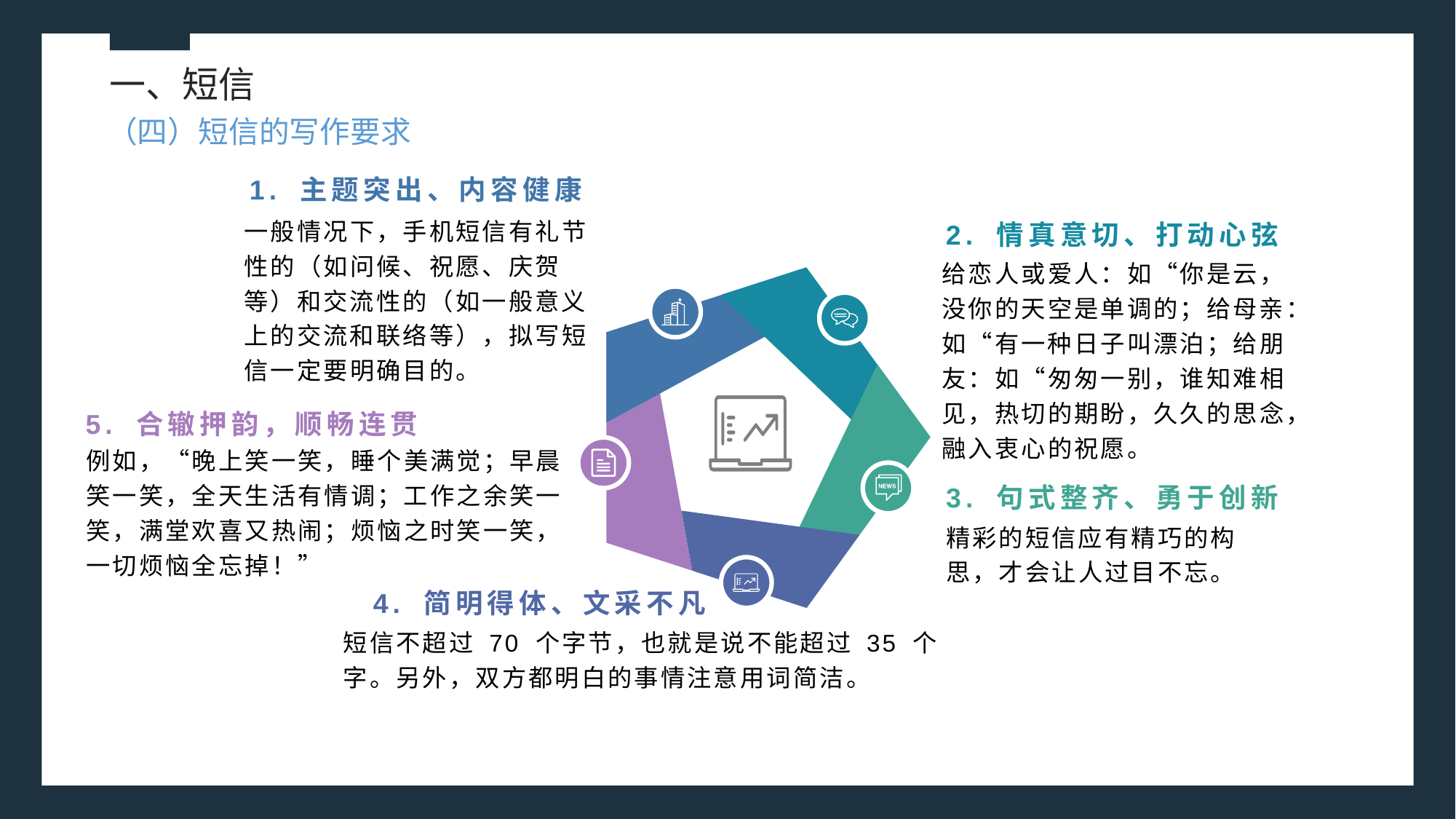

一、短信
（四）短信的写作要求
1. 主题突出、内容健康
2. 情真意切、打动心弦
一般情况下，手机短信有礼节性的（如问候、祝愿、庆贺等）和交流性的（如一般意义上的交流和联络等），拟写短信一定要明确目的。
给恋人或爱人：如“你是云，没你的天空是单调的；给母亲：如“有一种日子叫漂泊；给朋友：如“匆匆一别，谁知难相见，热切的期盼，久久的思念，融入衷心的祝愿。

5. 合辙押韵，顺畅连贯

例如，“晚上笑一笑，睡个美满觉；早晨笑一笑，全天生活有情调；工作之余笑一笑，满堂欢喜又热闹；烦恼之时笑一笑，一切烦恼全忘掉！”

3. 句式整齐、勇于创新

精彩的短信应有精巧的构思，才会让人过目不忘。

4. 简明得体、文采不凡
短信不超过 70 个字节，也就是说不能超过 35 个字。另外，双方都明白的事情注意用词简洁。